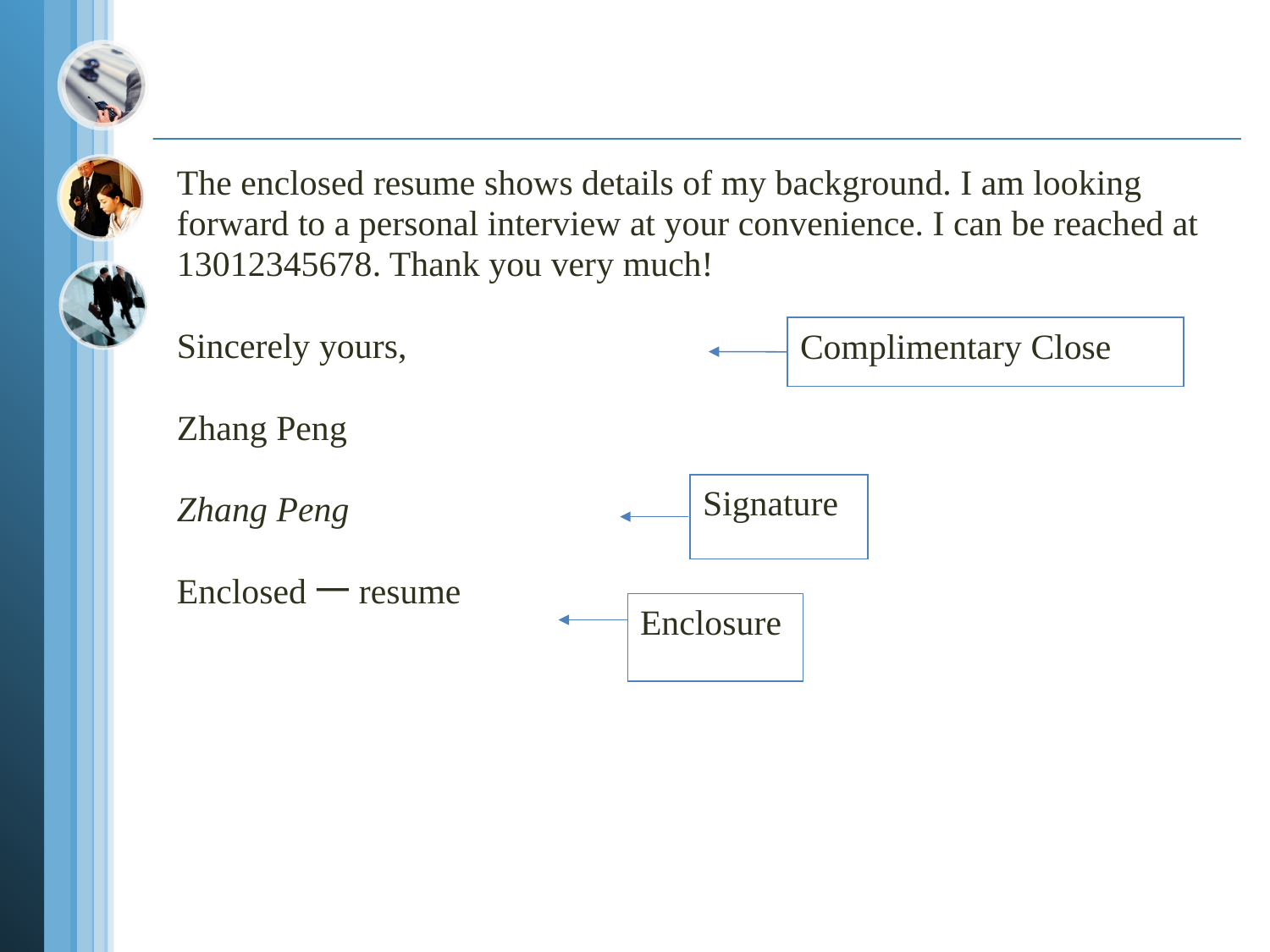

The enclosed resume shows details of my background. I am looking
forward to a personal interview at your convenience. I can be reached at
13012345678. Thank you very much!

Sincerely yours,

Zhang Peng

Zhang Peng

Enclosed一resume
Complimentary Close
Signature
Enclosure